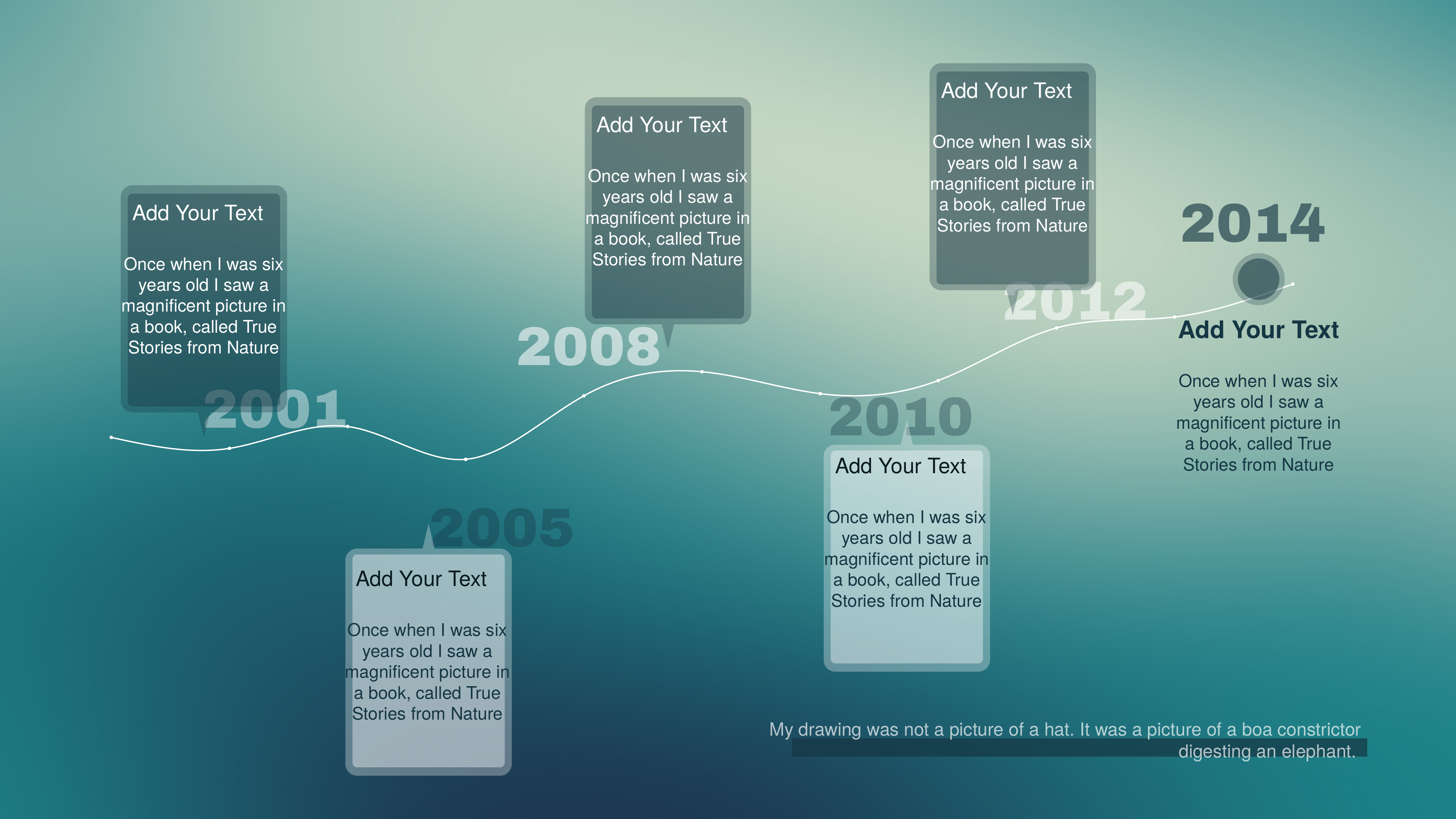

Add Your Text

Once when I was six years old I saw a magnificent picture in a book, called True Stories from Nature
2012

Add Your Text

Once when I was six years old I saw a magnificent picture in a book, called True Stories from Nature
2008
2014

Add Your Text
Once when I was six years old I saw a magnificent picture in a book, called True Stories from Nature

Add Your Text

Once when I was six years old I saw a magnificent picture in a book, called True Stories from Nature
2001

### Chart

| Category | 系列 1 |
|---|---|
| item1 | 3.0 |
| item2 | 2.5 |
| item3 | 3.5 |
| item4 | 2.0 |
| item5 | 4.9 |
| item6 | 6.0 |
| item7 | 5.0 |
| item8 | 5.6 |
| item9 | 8.0 |
| item10 | 8.5 |
| item11 | 10.0 |
2010

Add Your Text
Once when I was six years old I saw a magnificent picture in a book, called True Stories from Nature
2005

Add Your Text
Once when I was six years old I saw a magnificent picture in a book, called True Stories from Nature
My drawing was not a picture of a hat. It was a picture of a boa constrictor digesting an elephant.